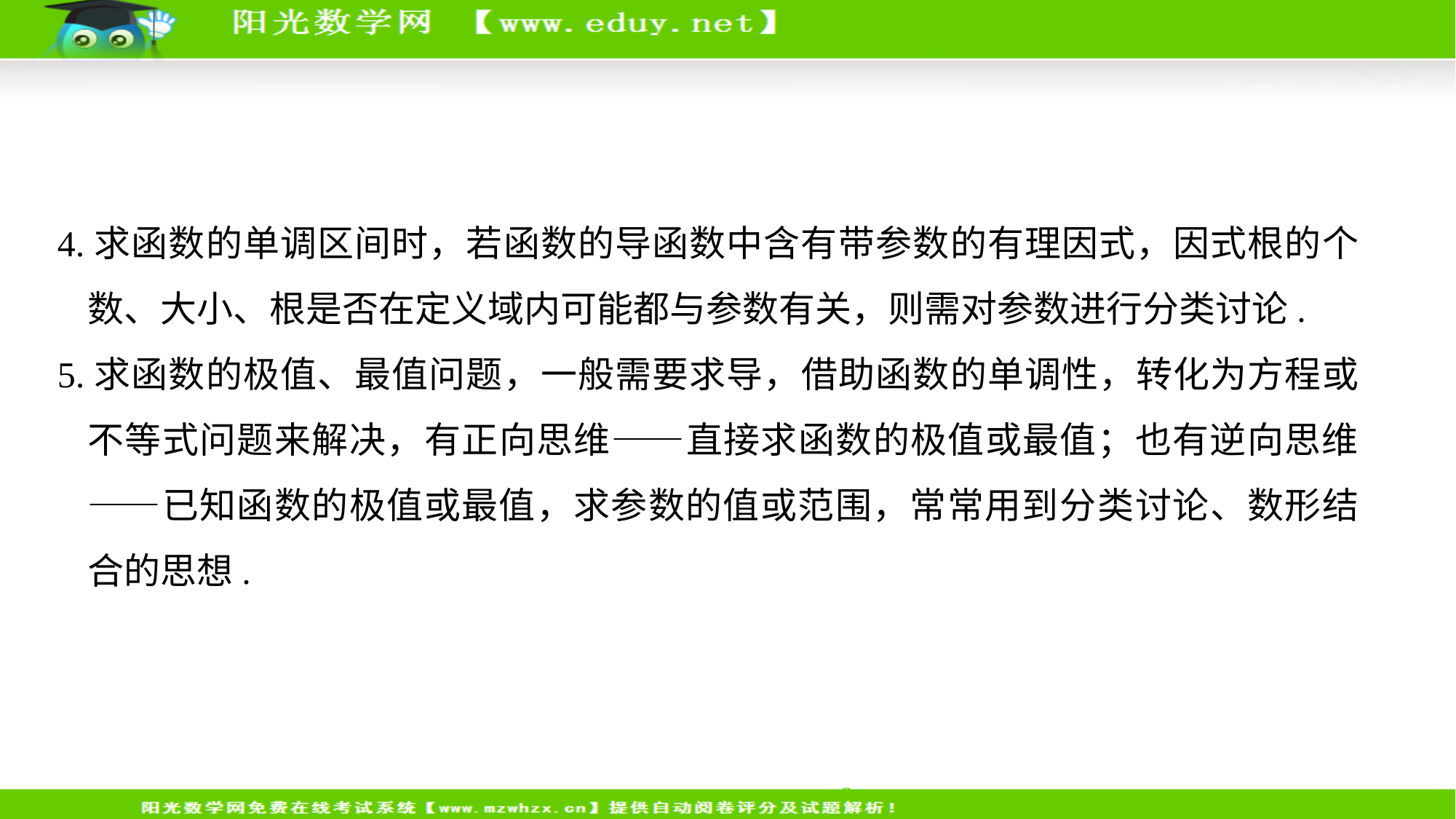

4.求函数的单调区间时，若函数的导函数中含有带参数的有理因式，因式根的个数、大小、根是否在定义域内可能都与参数有关，则需对参数进行分类讨论.
5.求函数的极值、最值问题，一般需要求导，借助函数的单调性，转化为方程或不等式问题来解决，有正向思维——直接求函数的极值或最值；也有逆向思维——已知函数的极值或最值，求参数的值或范围，常常用到分类讨论、数形结合的思想.